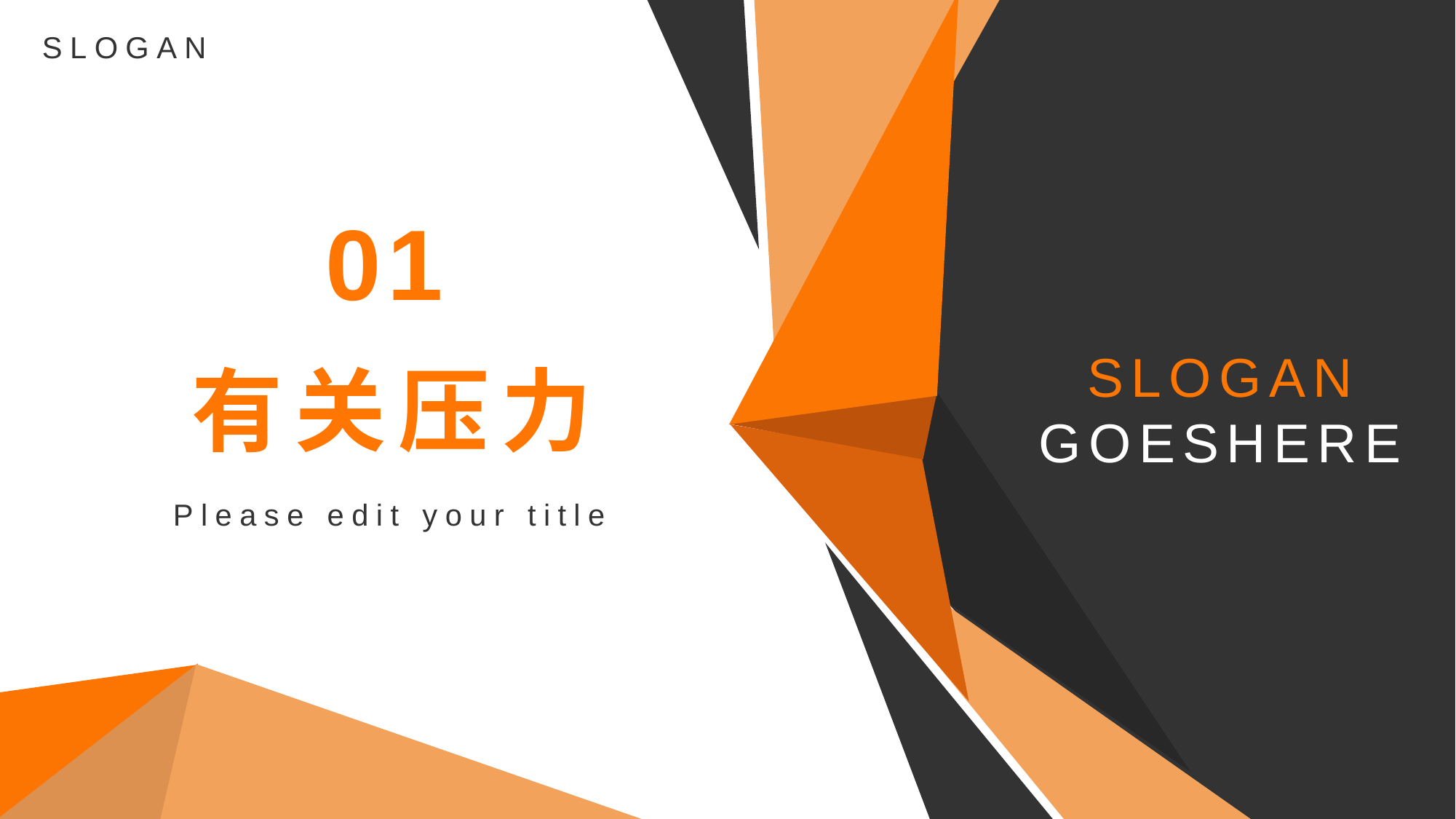

SLOGAN
01
SLOGAN
GOESHERE
有关压力

Please edit your title